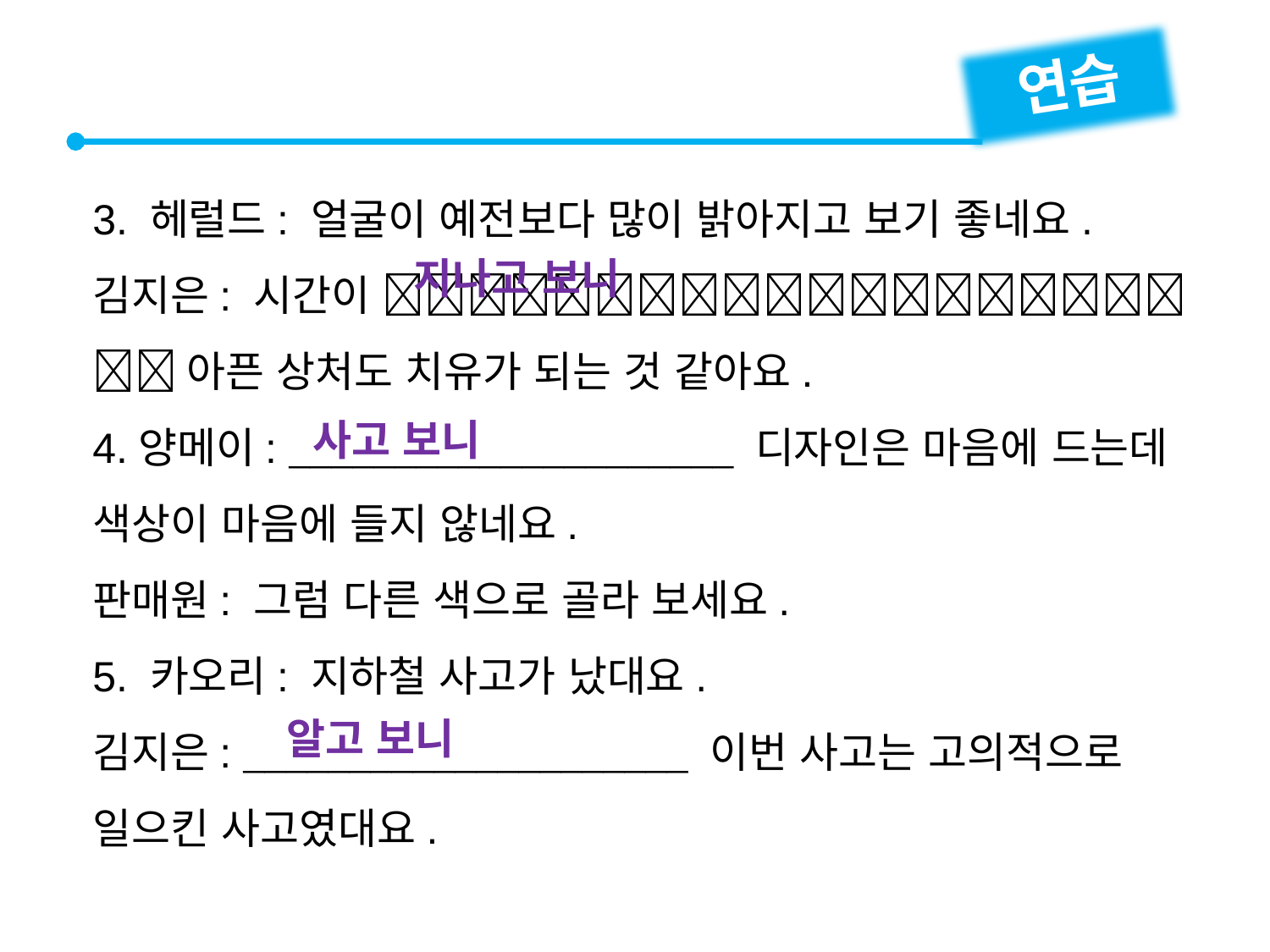

연습
3. 헤럴드: 얼굴이 예전보다 많이 밝아지고 보기 좋네요.
김지은: 시간이 _____________________ 아픈 상처도 치유가 되는 것 같아요.
4.양메이: _____________________ 디자인은 마음에 드는데 색상이 마음에 들지 않네요.
판매원: 그럼 다른 색으로 골라 보세요.
5. 카오리: 지하철 사고가 났대요.
김지은: _____________________ 이번 사고는 고의적으로 일으킨 사고였대요.
지나고 보니
사고 보니
알고 보니